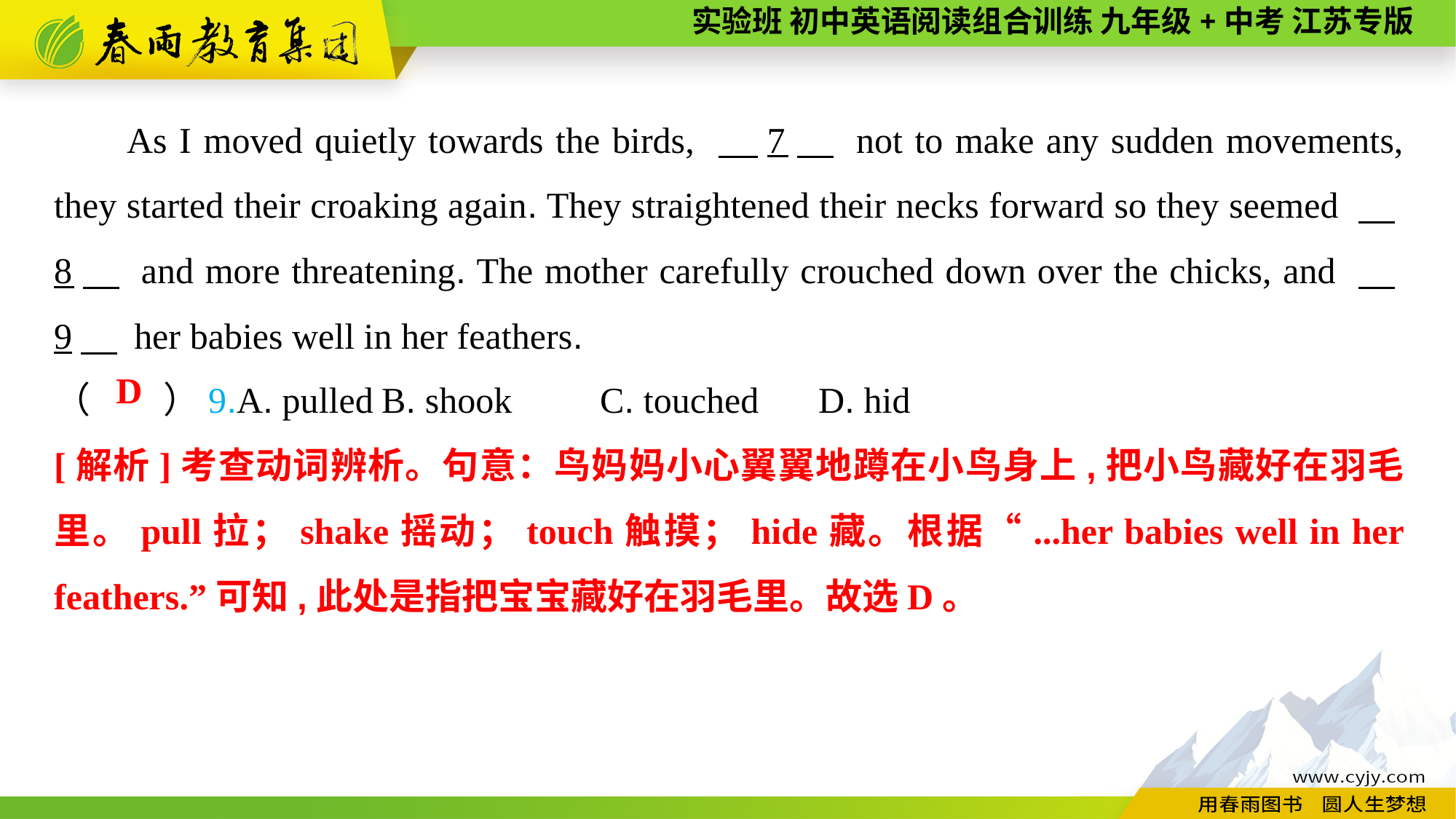

As I moved quietly towards the birds, 　7　 not to make any sudden movements, they started their croaking again. They straightened their necks forward so they seemed 　8　 and more threatening. The mother carefully crouched down over the chicks, and 　9　 her babies well in her feathers.
（　　）9.A. pulled	B. shook	C. touched	D. hid
 D
[解析]考查动词辨析。句意：鸟妈妈小心翼翼地蹲在小鸟身上,把小鸟藏好在羽毛里。pull拉；shake摇动；touch触摸；hide藏。根据“...her babies well in her feathers.”可知,此处是指把宝宝藏好在羽毛里。故选D。